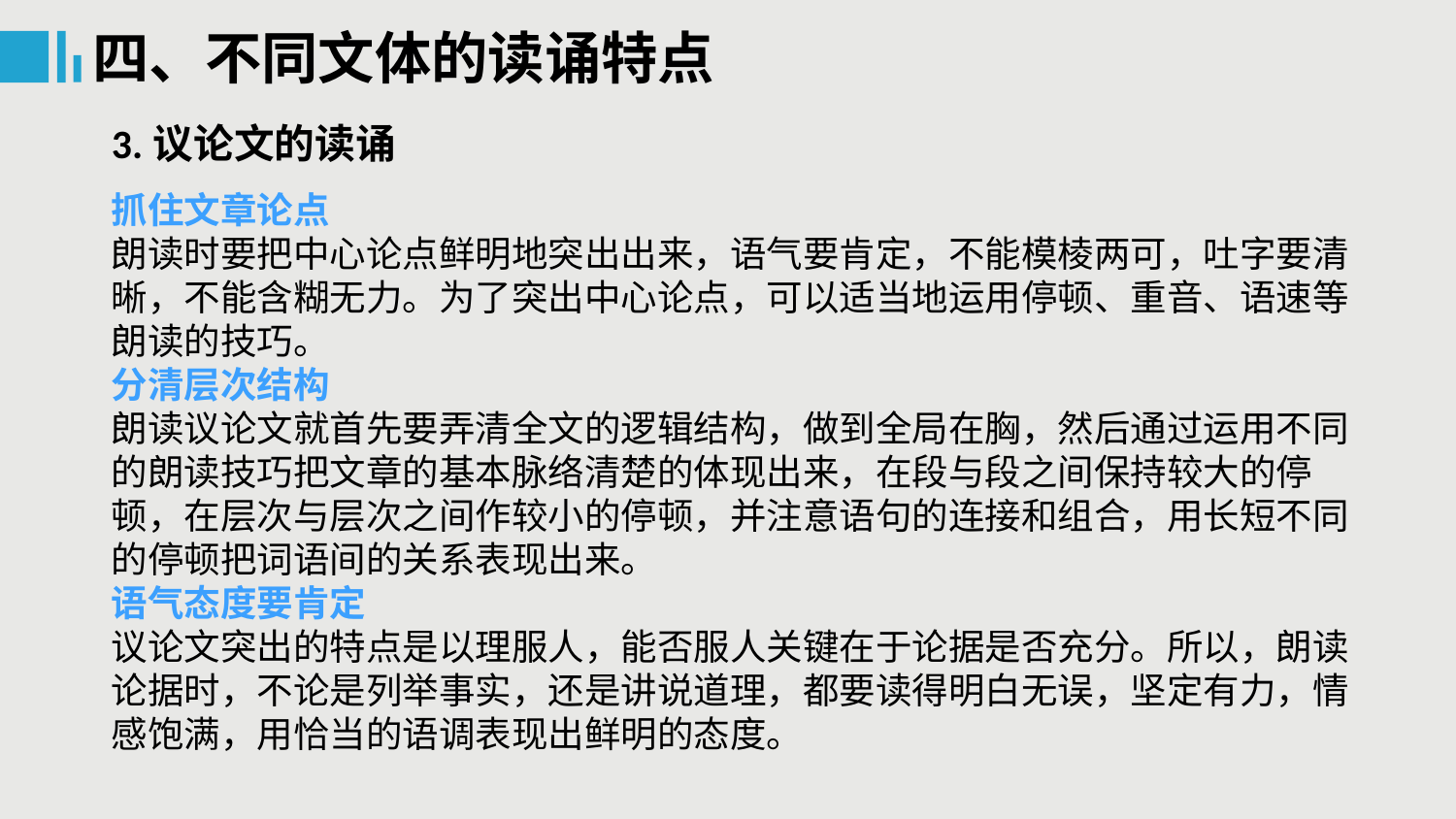

四、不同文体的读诵特点

3.议论文的读诵
抓住文章论点
朗读时要把中心论点鲜明地突出出来，语气要肯定，不能模棱两可，吐字要清晰，不能含糊无力。为了突出中心论点，可以适当地运用停顿、重音、语速等朗读的技巧。
分清层次结构
朗读议论文就首先要弄清全文的逻辑结构，做到全局在胸，然后通过运用不同的朗读技巧把文章的基本脉络清楚的体现出来，在段与段之间保持较大的停顿，在层次与层次之间作较小的停顿，并注意语句的连接和组合，用长短不同的停顿把词语间的关系表现出来。
语气态度要肯定
议论文突出的特点是以理服人，能否服人关键在于论据是否充分。所以，朗读论据时，不论是列举事实，还是讲说道理，都要读得明白无误，坚定有力，情感饱满，用恰当的语调表现出鲜明的态度。